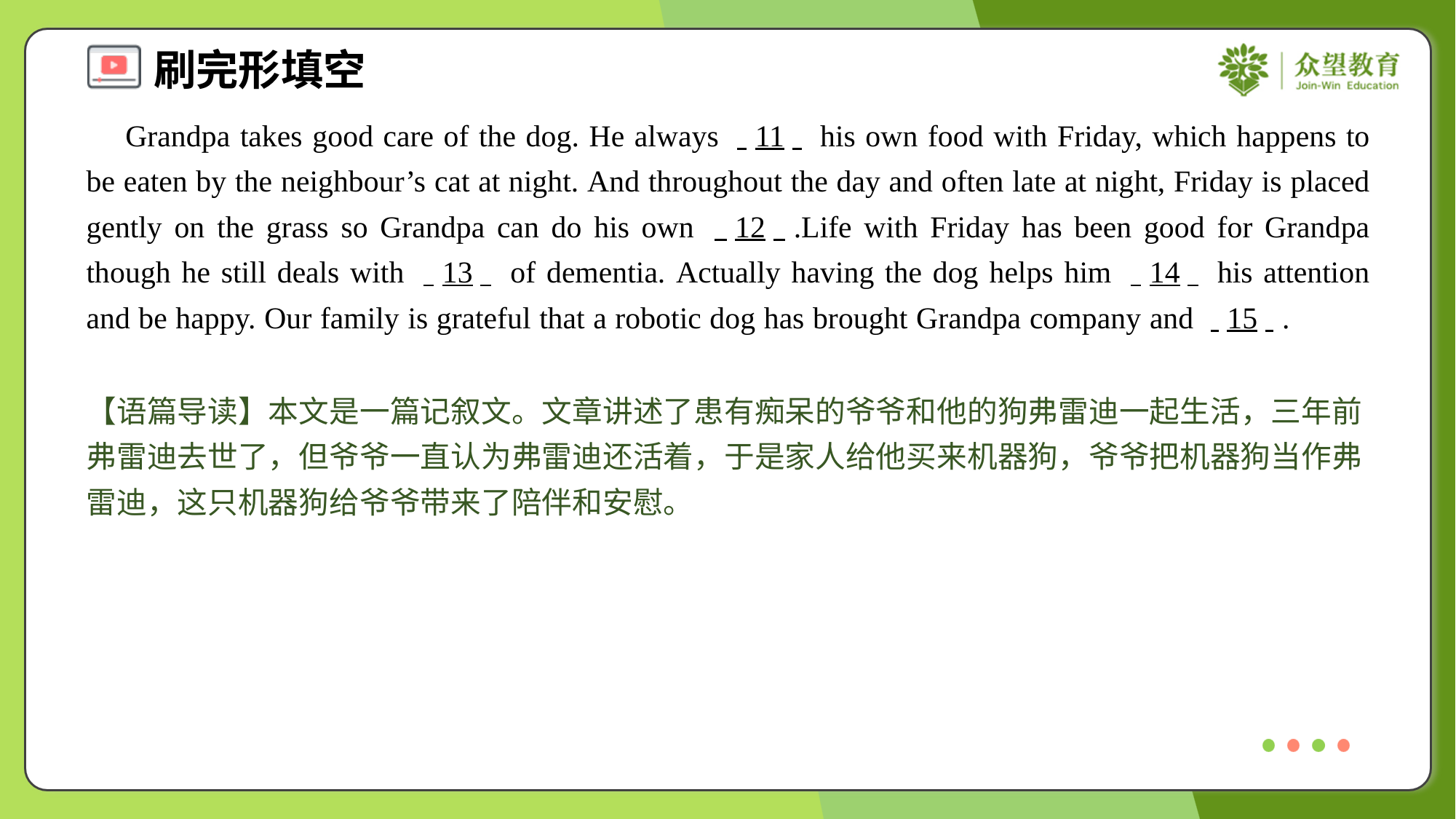

Grandpa takes good care of the dog. He always . .11. . his own food with Friday, which happens to be eaten by the neighbour’s cat at night. And throughout the day and often late at night, Friday is placed gently on the grass so Grandpa can do his own . .12. ..Life with Friday has been good for Grandpa though he still deals with . .13. . of dementia. Actually having the dog helps him . .14. . his attention and be happy. Our family is grateful that a robotic dog has brought Grandpa company and . .15. ..
【语篇导读】本文是一篇记叙文。文章讲述了患有痴呆的爷爷和他的狗弗雷迪一起生活，三年前弗雷迪去世了，但爷爷一直认为弗雷迪还活着，于是家人给他买来机器狗，爷爷把机器狗当作弗雷迪，这只机器狗给爷爷带来了陪伴和安慰。